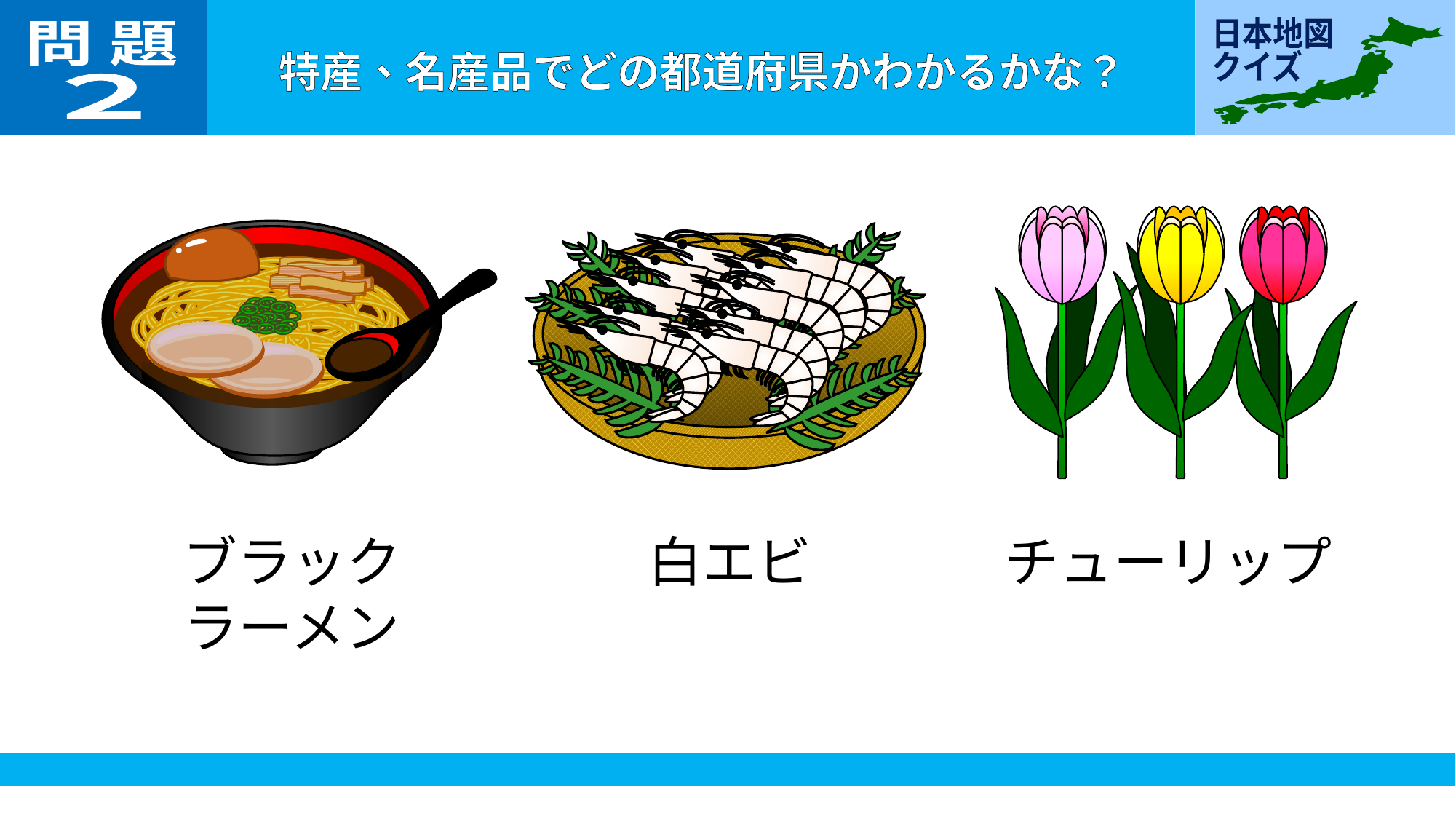

問 題
２

チューリップ

ブラック
ラーメン

白エビ